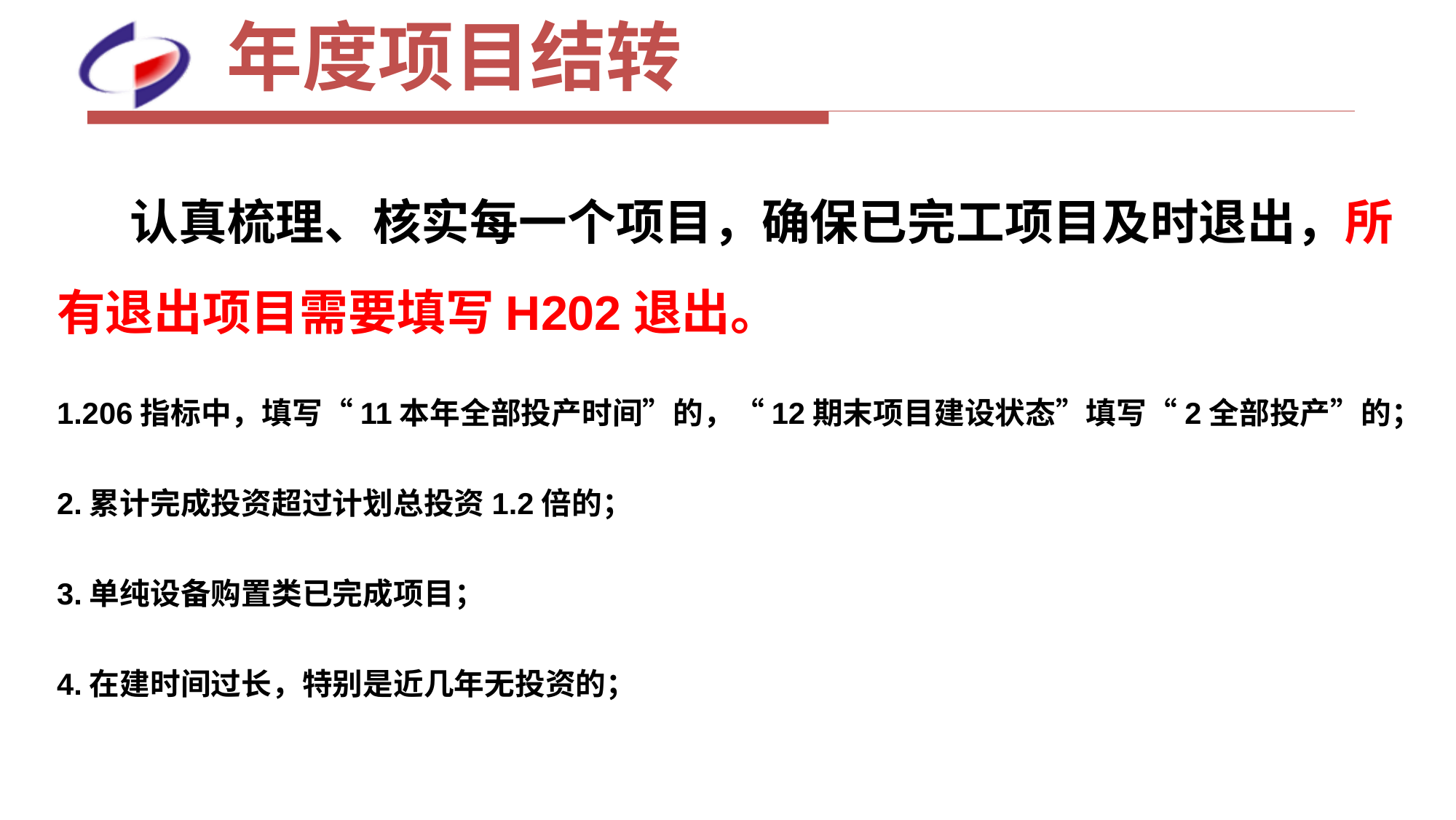

# 年度项目结转
      认真梳理、核实每一个项目，确保已完工项目及时退出，所有退出项目需要填写H202退出。
1.206指标中，填写“11本年全部投产时间”的，“12期末项目建设状态”填写“2全部投产”的；
2.累计完成投资超过计划总投资1.2倍的；
3.单纯设备购置类已完成项目；
4.在建时间过长，特别是近几年无投资的；